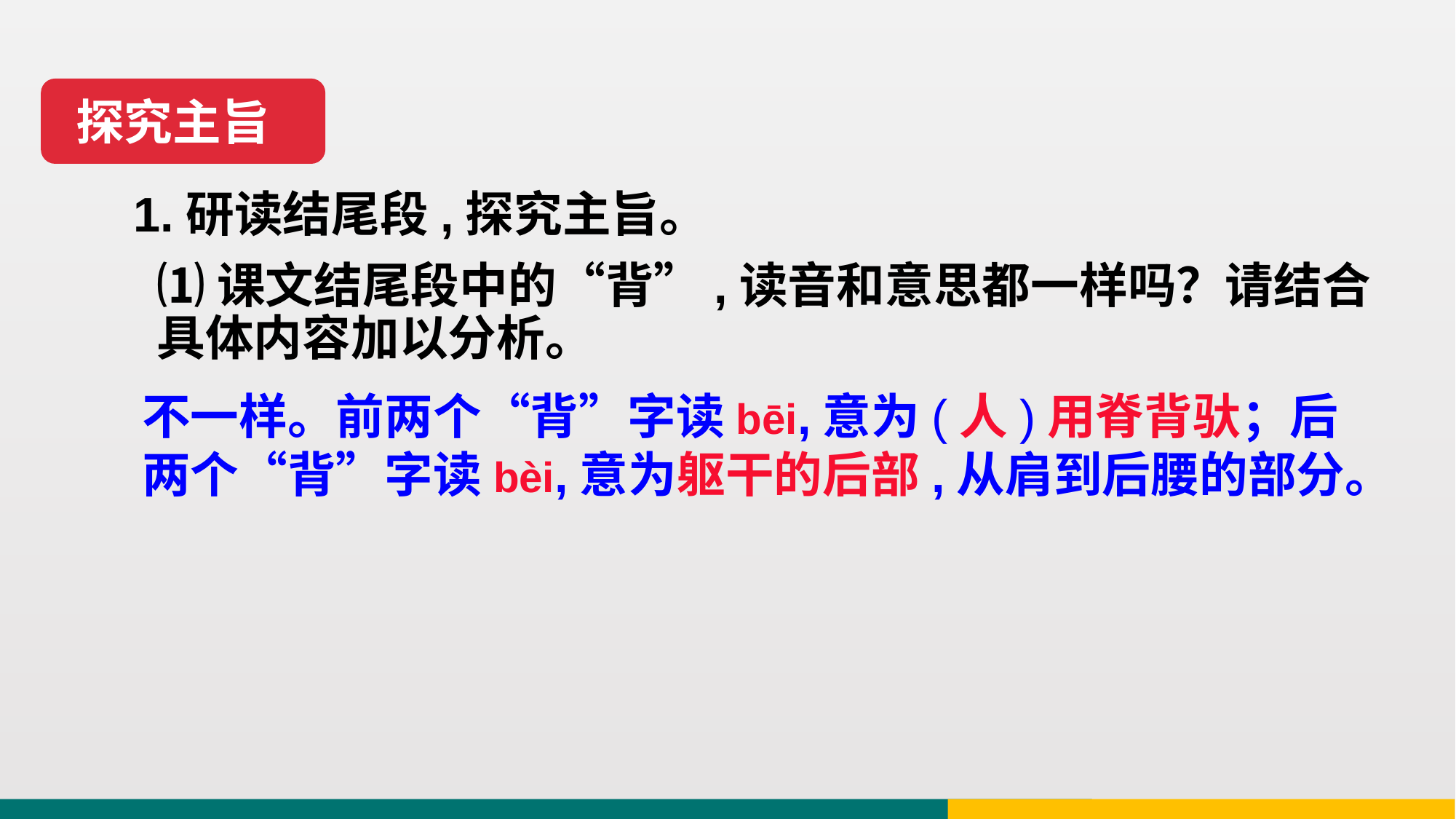

探究主旨
1.研读结尾段,探究主旨。
⑴课文结尾段中的“背”,读音和意思都一样吗？请结合具体内容加以分析。
不一样。前两个“背”字读bēi,意为(人)用脊背驮；后两个“背”字读bèi,意为躯干的后部,从肩到后腰的部分。